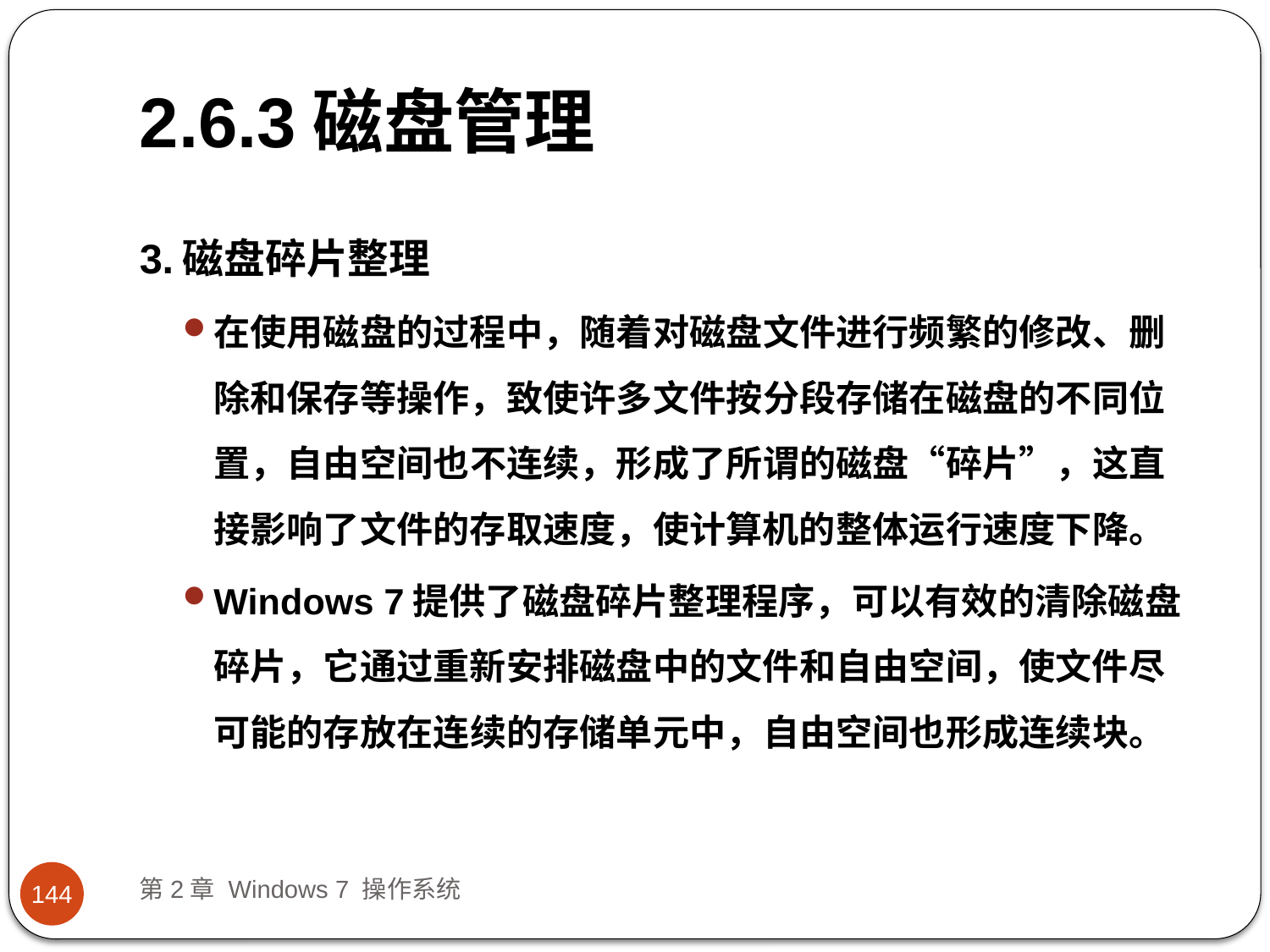

# 2.6.3磁盘管理
3.磁盘碎片整理
在使用磁盘的过程中，随着对磁盘文件进行频繁的修改、删除和保存等操作，致使许多文件按分段存储在磁盘的不同位置，自由空间也不连续，形成了所谓的磁盘“碎片”，这直接影响了文件的存取速度，使计算机的整体运行速度下降。
Windows 7提供了磁盘碎片整理程序，可以有效的清除磁盘碎片，它通过重新安排磁盘中的文件和自由空间，使文件尽可能的存放在连续的存储单元中，自由空间也形成连续块。
第2章 Windows 7 操作系统
144